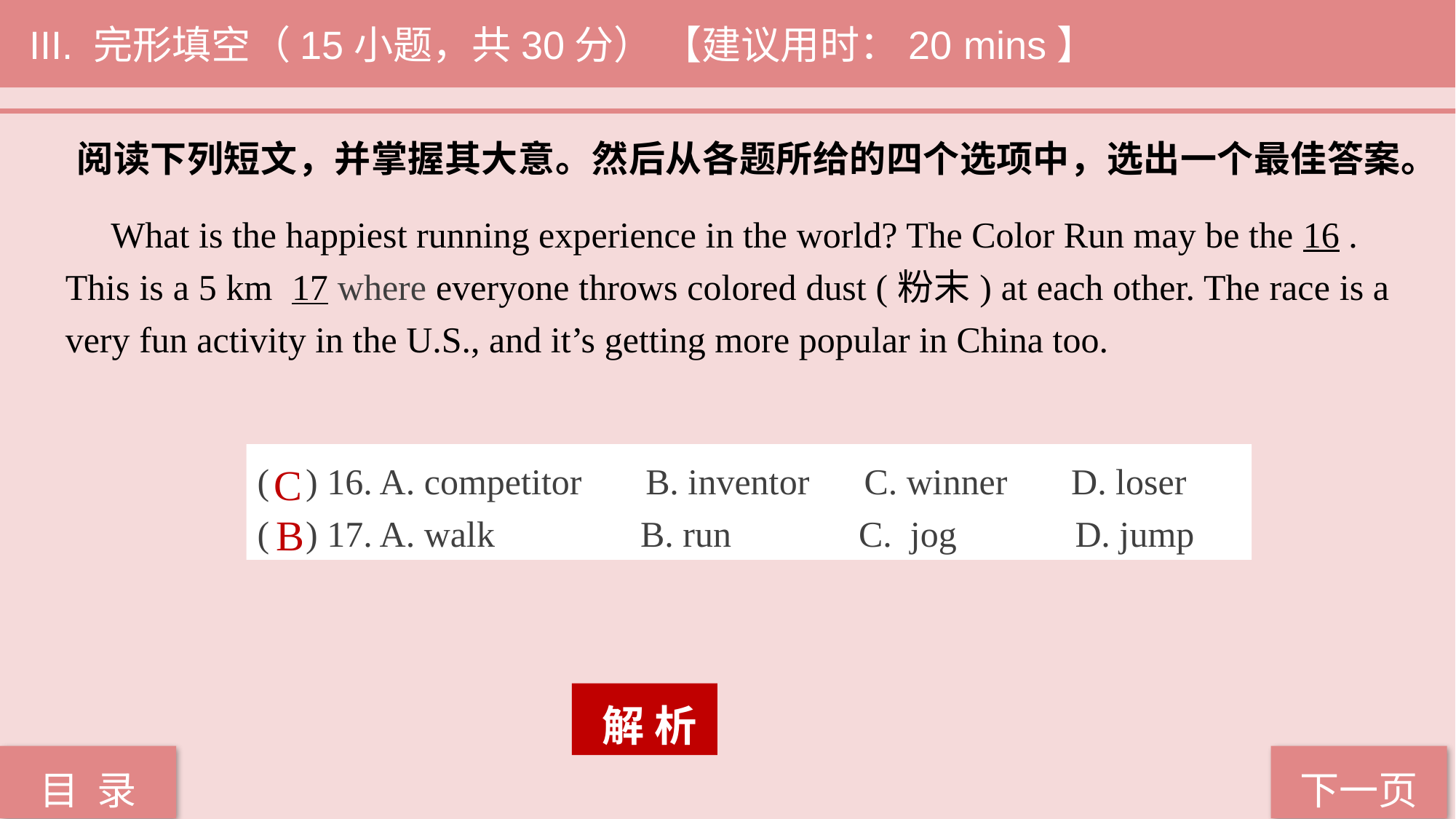

III. 完形填空（15小题，共30分） 【建议用时：20 mins】
阅读下列短文，并掌握其大意。然后从各题所给的四个选项中，选出一个最佳答案。
     What is the happiest running experience in the world? The Color Run may be the 16 .
This is a 5 km  17 where everyone throws colored dust (粉末) at each other. The race is a very fun activity in the U.S., and it’s getting more popular in China too.
(    ) 16. A. competitor       B. inventor      C. winner       D. loser
(    ) 17. A. walk                B. run              C.  jog             D. jump
C
B
 解 析